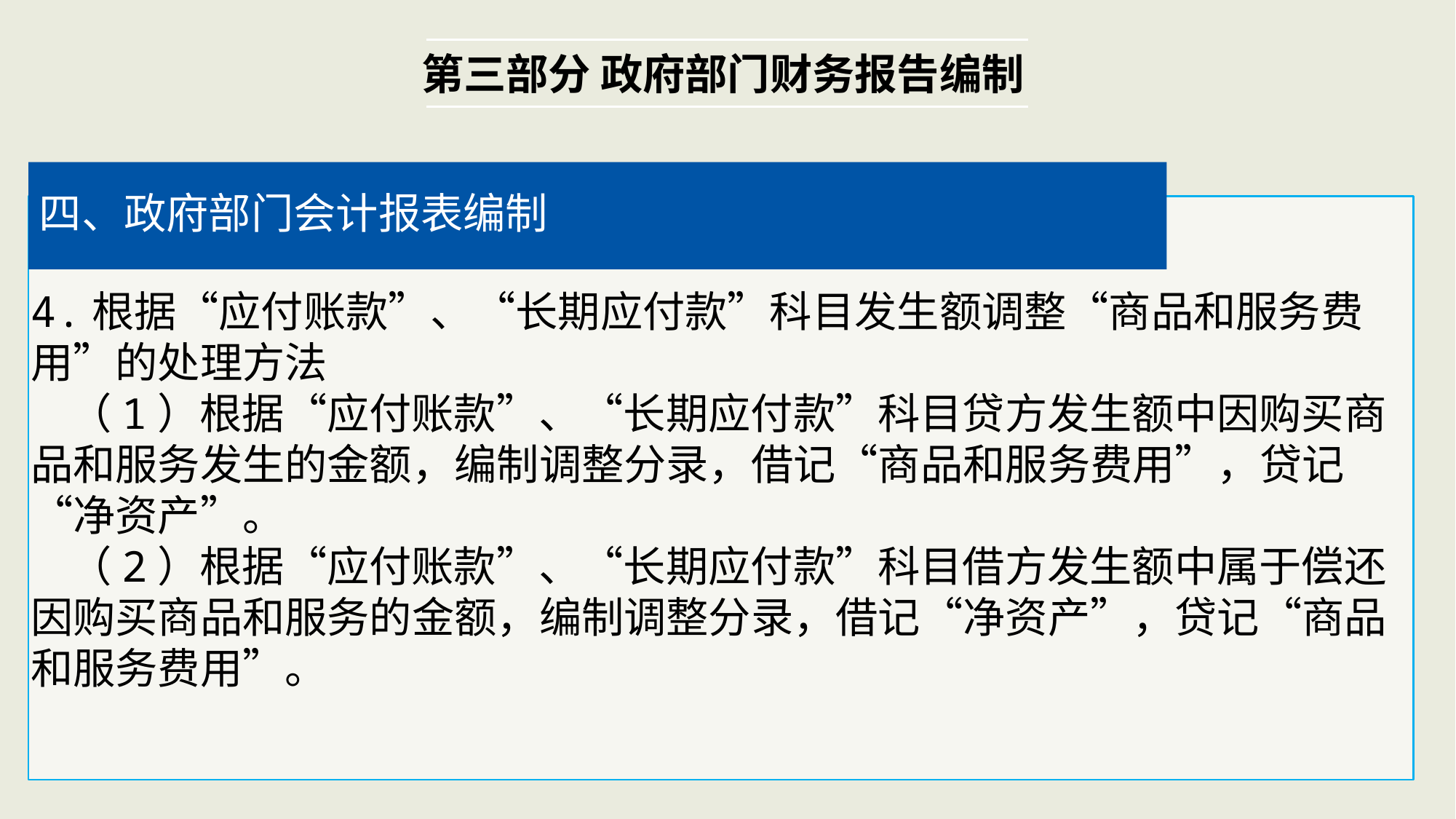

第三部分 政府部门财务报告编制

四、政府部门会计报表编制

4.根据“应付账款”、“长期应付款”科目发生额调整“商品和服务费用”的处理方法
   （1）根据“应付账款”、“长期应付款”科目贷方发生额中因购买商品和服务发生的金额，编制调整分录，借记“商品和服务费用”，贷记“净资产”。
   （2）根据“应付账款”、“长期应付款”科目借方发生额中属于偿还因购买商品和服务的金额，编制调整分录，借记“净资产”，贷记“商品和服务费用”。
83